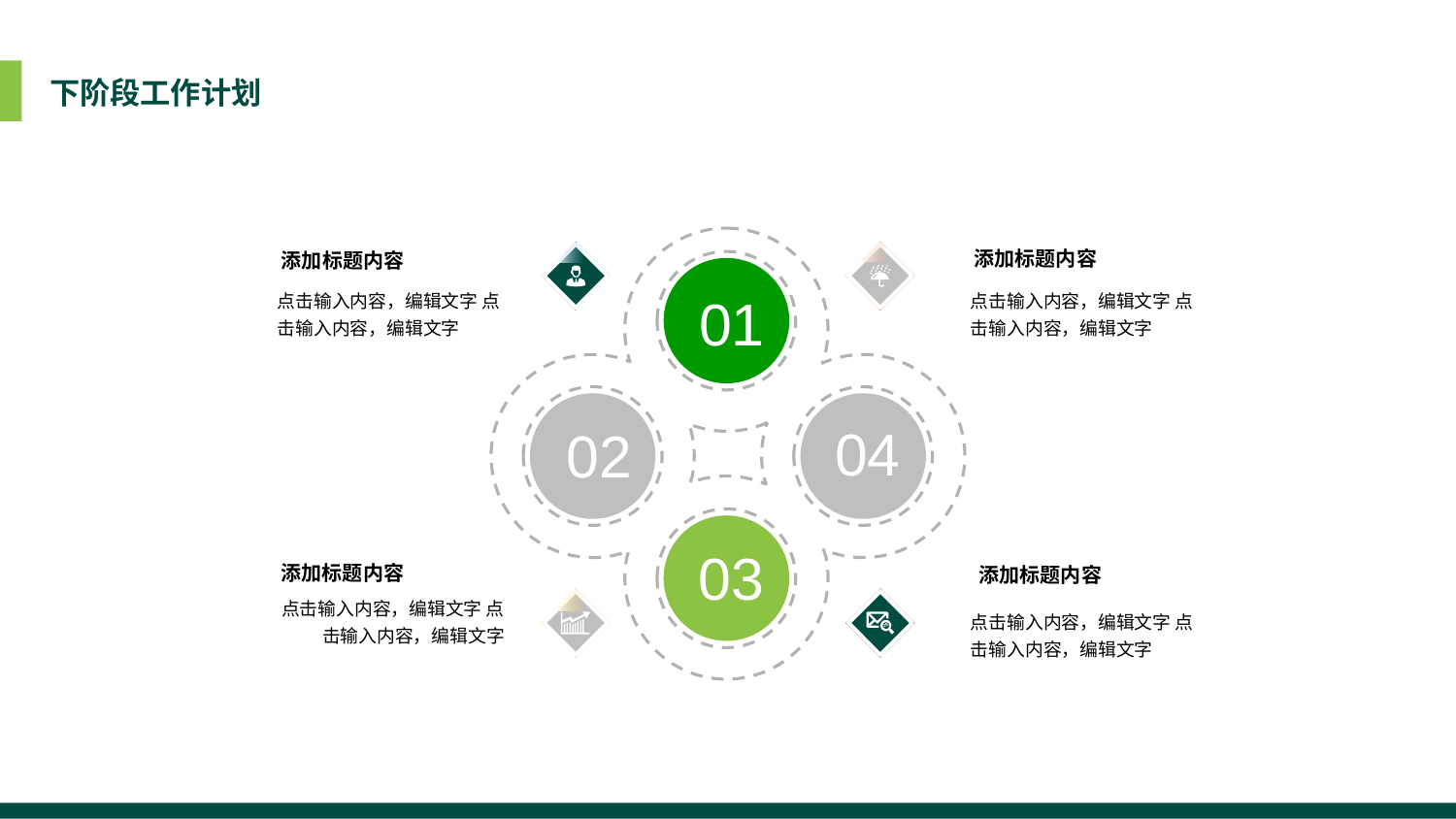

下阶段工作计划

添加标题内容
添加标题内容

点击输入内容，编辑文字 点击输入内容，编辑文字
点击输入内容，编辑文字 点击输入内容，编辑文字

01

04
02

03
添加标题内容
添加标题内容
点击输入内容，编辑文字 点击输入内容，编辑文字
点击输入内容，编辑文字 点击输入内容，编辑文字